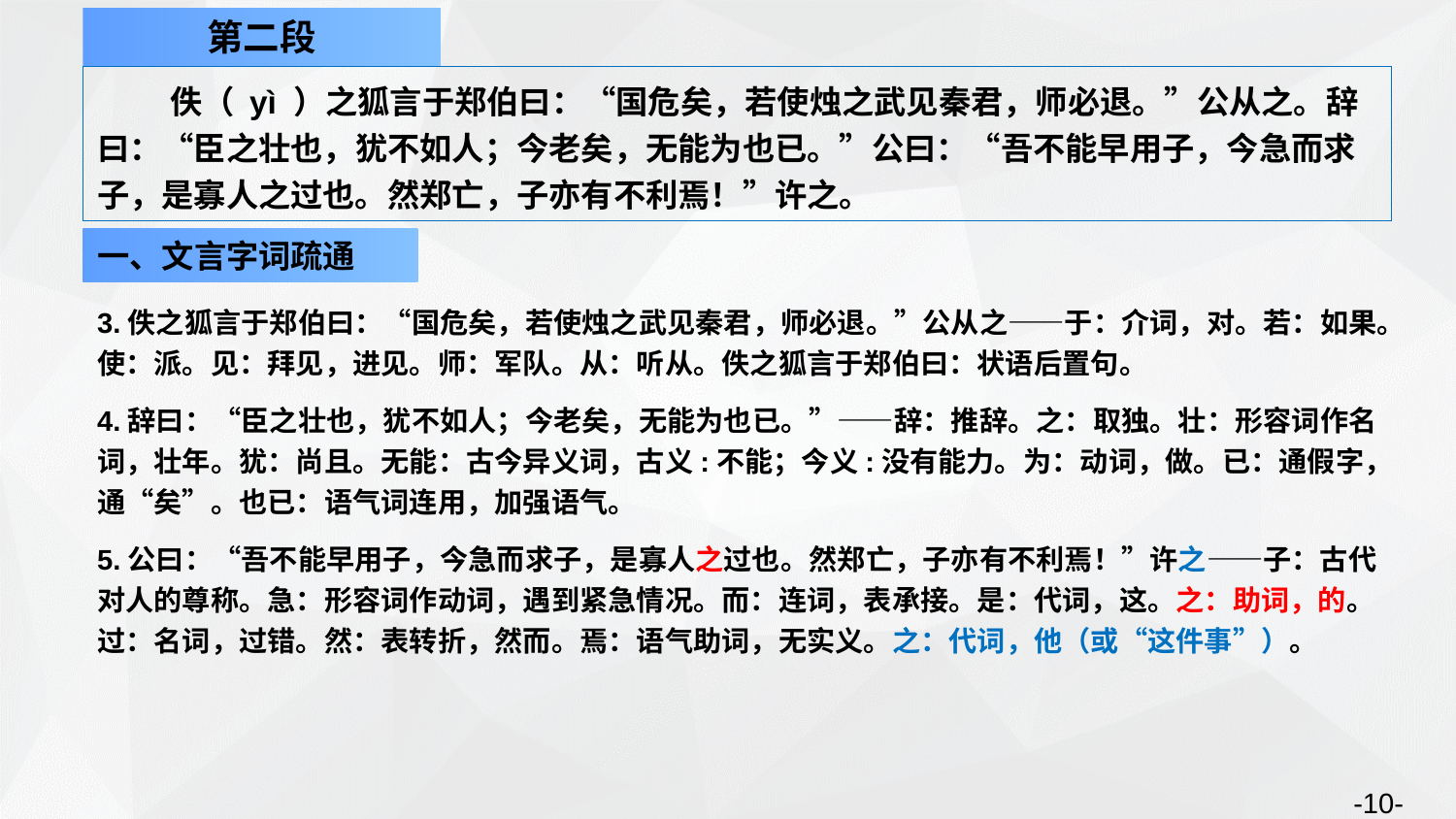

第二段
佚（ yì ）之狐言于郑伯曰：“国危矣，若使烛之武见秦君，师必退。”公从之。辞曰：“臣之壮也，犹不如人；今老矣，无能为也已。”公曰：“吾不能早用子，今急而求子，是寡人之过也。然郑亡，子亦有不利焉！”许之。
一、文言字词疏通
3.佚之狐言于郑伯曰：“国危矣，若使烛之武见秦君，师必退。”公从之——于：介词，对。若：如果。使：派。见：拜见，进见。师：军队。从：听从。佚之狐言于郑伯曰：状语后置句。
4.辞曰：“臣之壮也，犹不如人；今老矣，无能为也已。”——辞：推辞。之：取独。壮：形容词作名词，壮年。犹：尚且。无能：古今异义词，古义:不能；今义:没有能力。为：动词，做。已：通假字，通“矣”。也已：语气词连用，加强语气。
5.公曰：“吾不能早用子，今急而求子，是寡人之过也。然郑亡，子亦有不利焉！”许之——子：古代对人的尊称。急：形容词作动词，遇到紧急情况。而：连词，表承接。是：代词，这。之：助词，的。过：名词，过错。然：表转折，然而。焉：语气助词，无实义。之：代词，他（或“这件事”）。
-10-